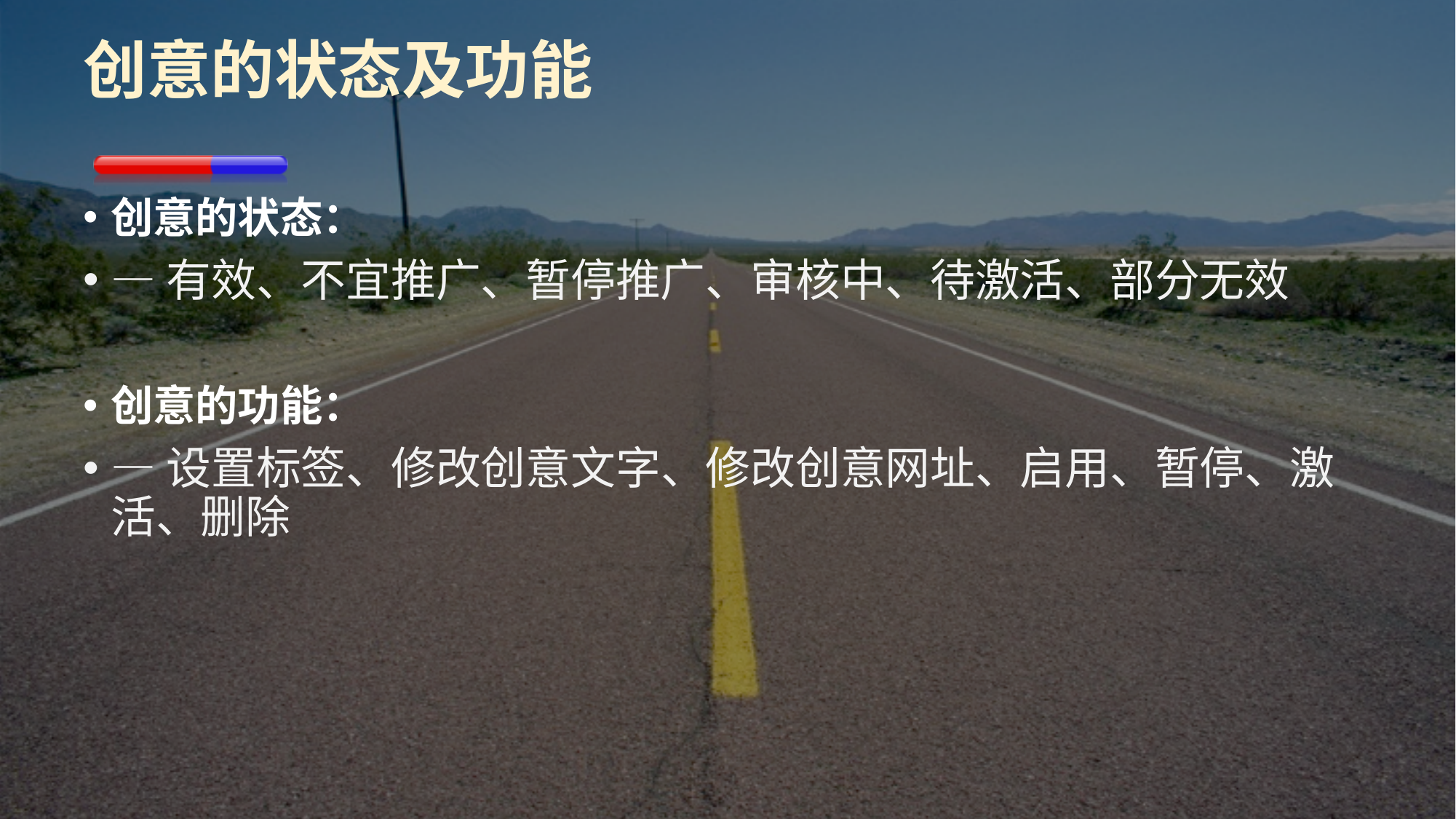

# 创意的状态及功能
创意的状态：
—有效、不宜推广、暂停推广、审核中、待激活、部分无效

创意的功能：
—设置标签、修改创意文字、修改创意网址、启用、暂停、激活、删除